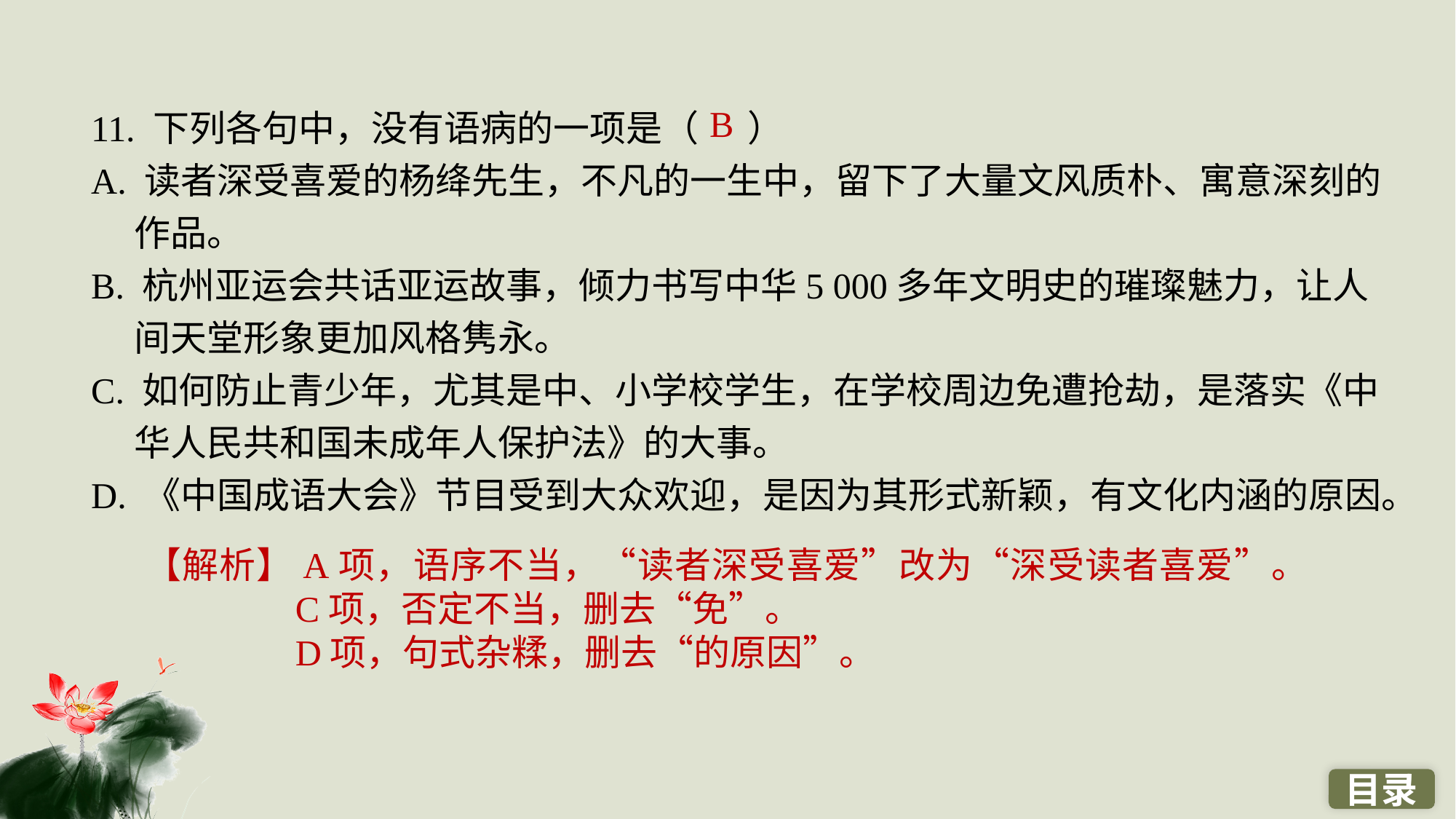

11. 下列各句中，没有语病的一项是（      ）
A. 读者深受喜爱的杨绛先生，不凡的一生中，留下了大量文风质朴、寓意深刻的作品。
B. 杭州亚运会共话亚运故事，倾力书写中华5 000多年文明史的璀璨魅力，让人间天堂形象更加风格隽永。
C. 如何防止青少年，尤其是中、小学校学生，在学校周边免遭抢劫，是落实《中华人民共和国未成年人保护法》的大事。
D. 《中国成语大会》节目受到大众欢迎，是因为其形式新颖，有文化内涵的原因。
B
【解析】A项，语序不当，“读者深受喜爱”改为“深受读者喜爱”。
C项，否定不当，删去“免”。
D项，句式杂糅，删去“的原因”。